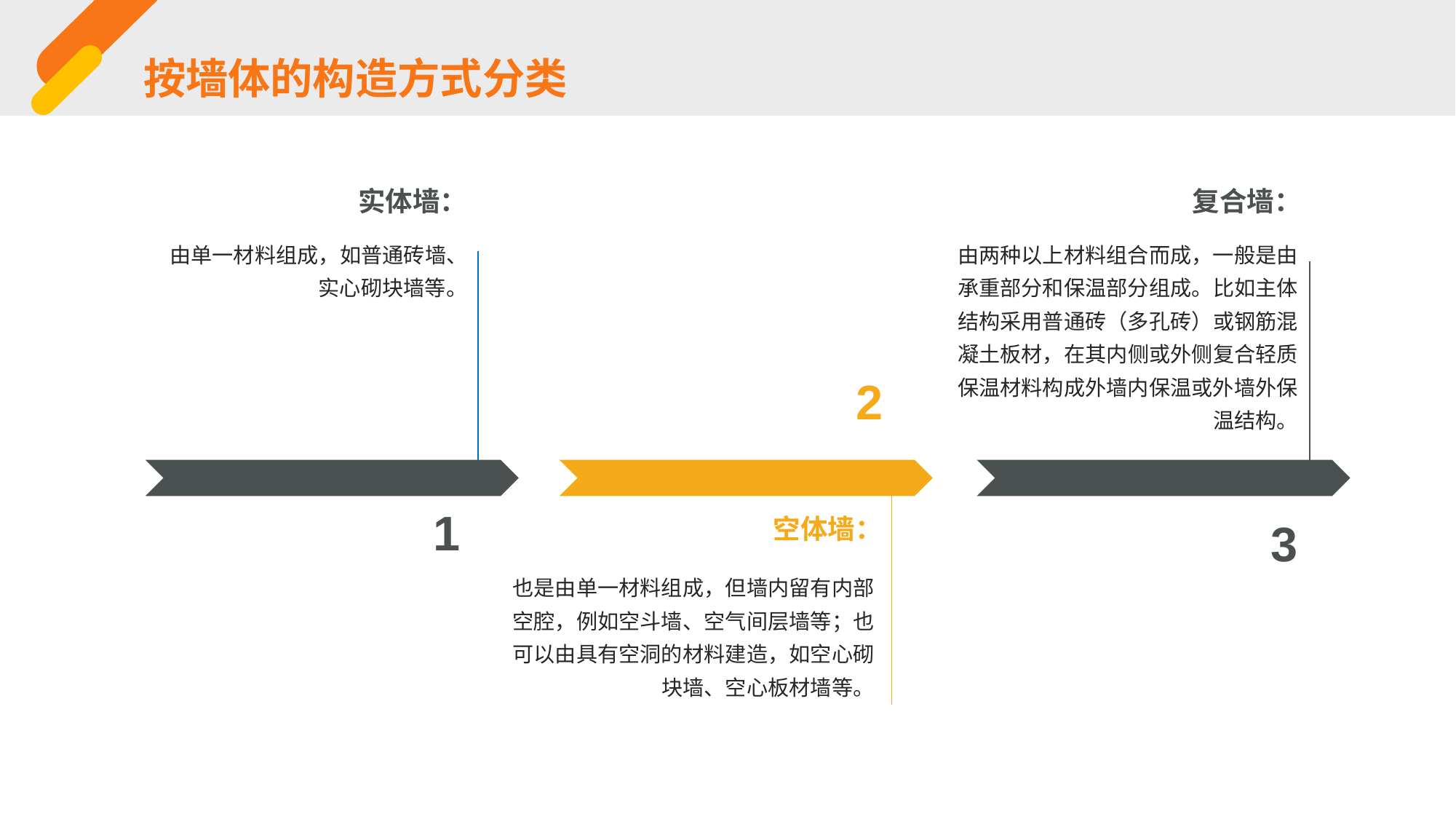

按墙体的构造方式分类
实体墙：
复合墙：
由单一材料组成，如普通砖墙、实心砌块墙等。
由两种以上材料组合而成，一般是由承重部分和保温部分组成。比如主体结构采用普通砖（多孔砖）或钢筋混凝土板材，在其内侧或外侧复合轻质保温材料构成外墙内保温或外墙外保温结构。
2

1
空体墙：
3
也是由单一材料组成，但墙内留有内部空腔，例如空斗墙、空气间层墙等；也可以由具有空洞的材料建造，如空心砌块墙、空心板材墙等。